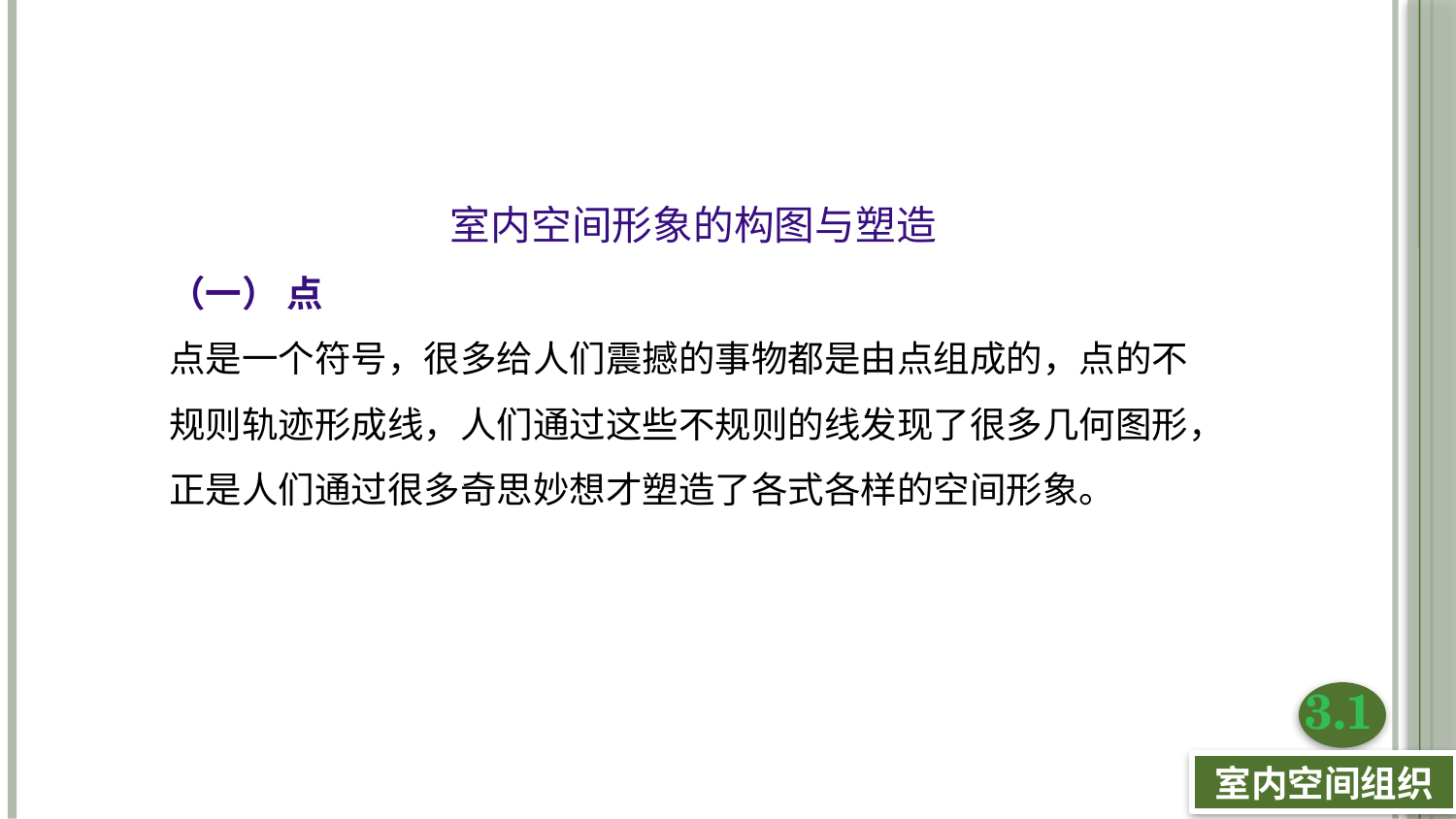

室内空间形象的构图与塑造
（一） 点
点是一个符号，很多给人们震撼的事物都是由点组成的，点的不规则轨迹形成线，人们通过这些不规则的线发现了很多几何图形，正是人们通过很多奇思妙想才塑造了各式各样的空间形象。
3.1
室内空间组织